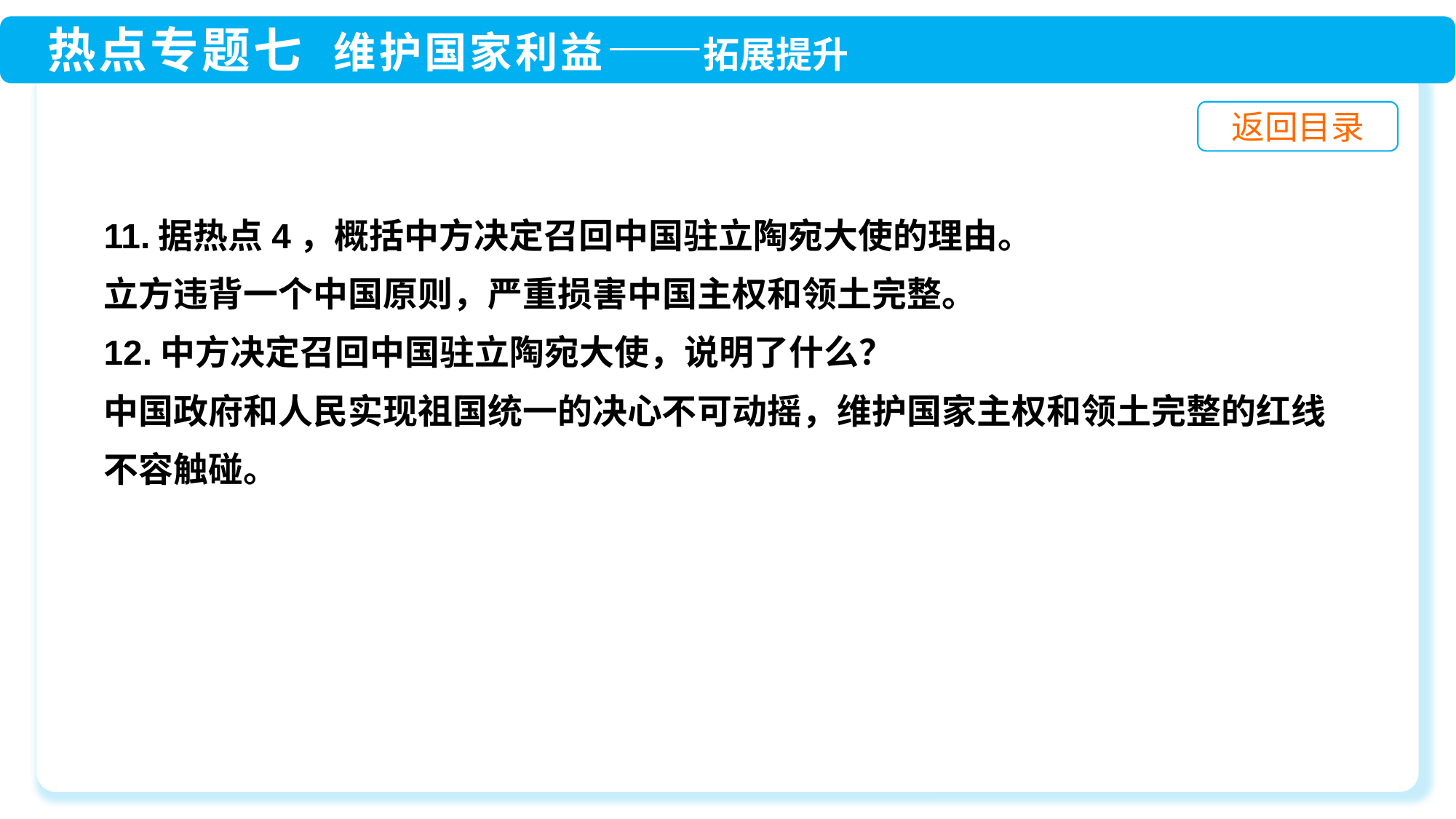

11.据热点4，概括中方决定召回中国驻立陶宛大使的理由。
立方违背一个中国原则，严重损害中国主权和领土完整。
12.中方决定召回中国驻立陶宛大使，说明了什么？
中国政府和人民实现祖国统一的决心不可动摇，维护国家主权和领土完整的红线不容触碰。